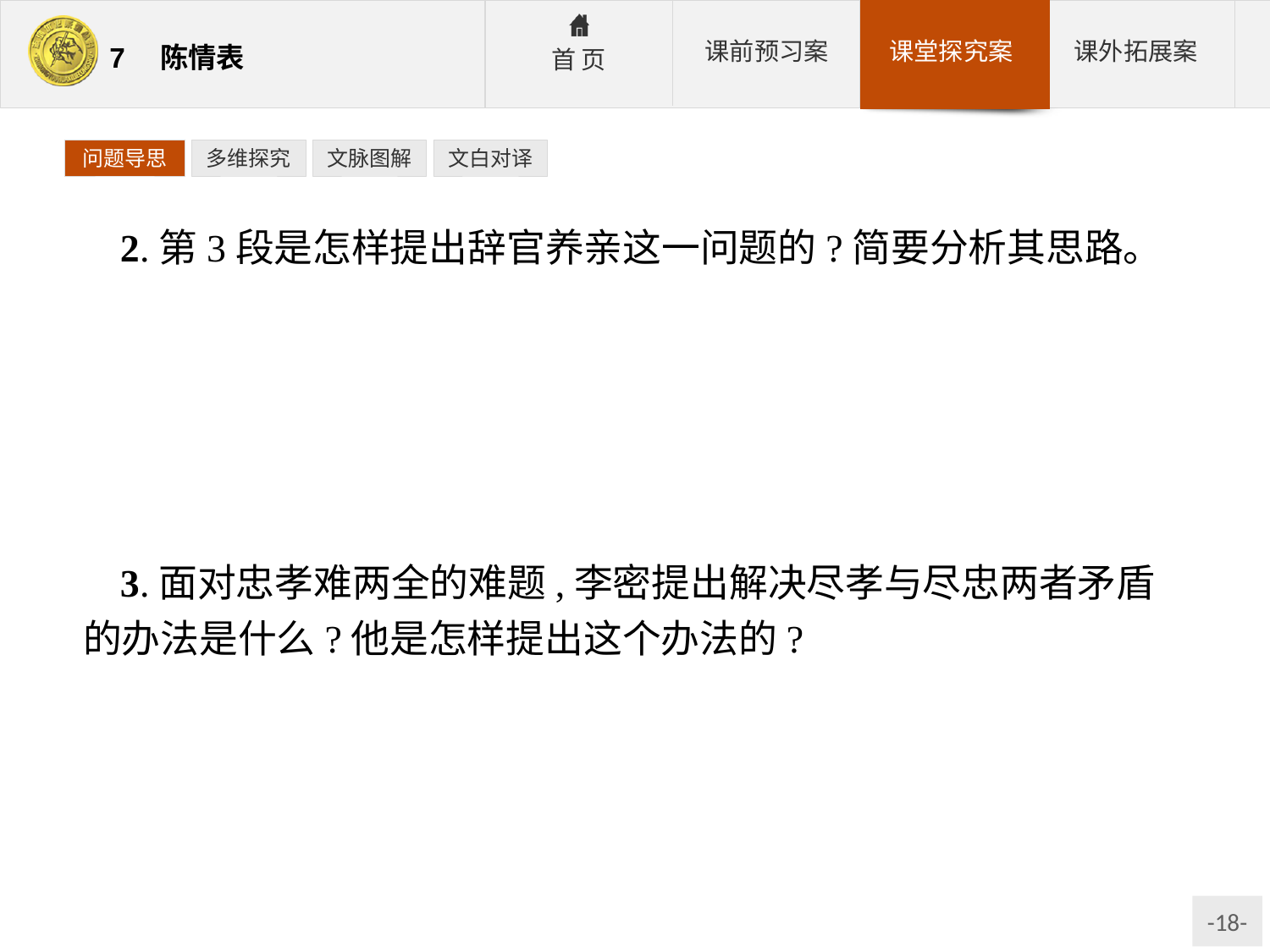

问题导思
多维探究
文脉图解
文白对译
2.第3段是怎样提出辞官养亲这一问题的?简要分析其思路。
参考答案:分三层提出这一问题,分别以“伏惟”“且”“但”来转换文意。①抓住晋“以孝治天下”的旗号,解释自己应得到同情,乞求皇帝理解。②自陈宦历,称颂君恩,表明辞不就职与“名节”无关,以求皇帝谅解。③正面陈述祖母的现状,是“不能废远”的唯一原因,避免皇帝误解。
3.面对忠孝难两全的难题,李密提出解决尽孝与尽忠两者矛盾的办法是什么?他是怎样提出这个办法的?
参考答案:先尽孝后尽忠。作者先以年龄的对比,提出了先尽孝后尽忠这一解决矛盾的办法;然后表明忠心,进一步消除晋武帝的疑虑,达到陈情的目的。